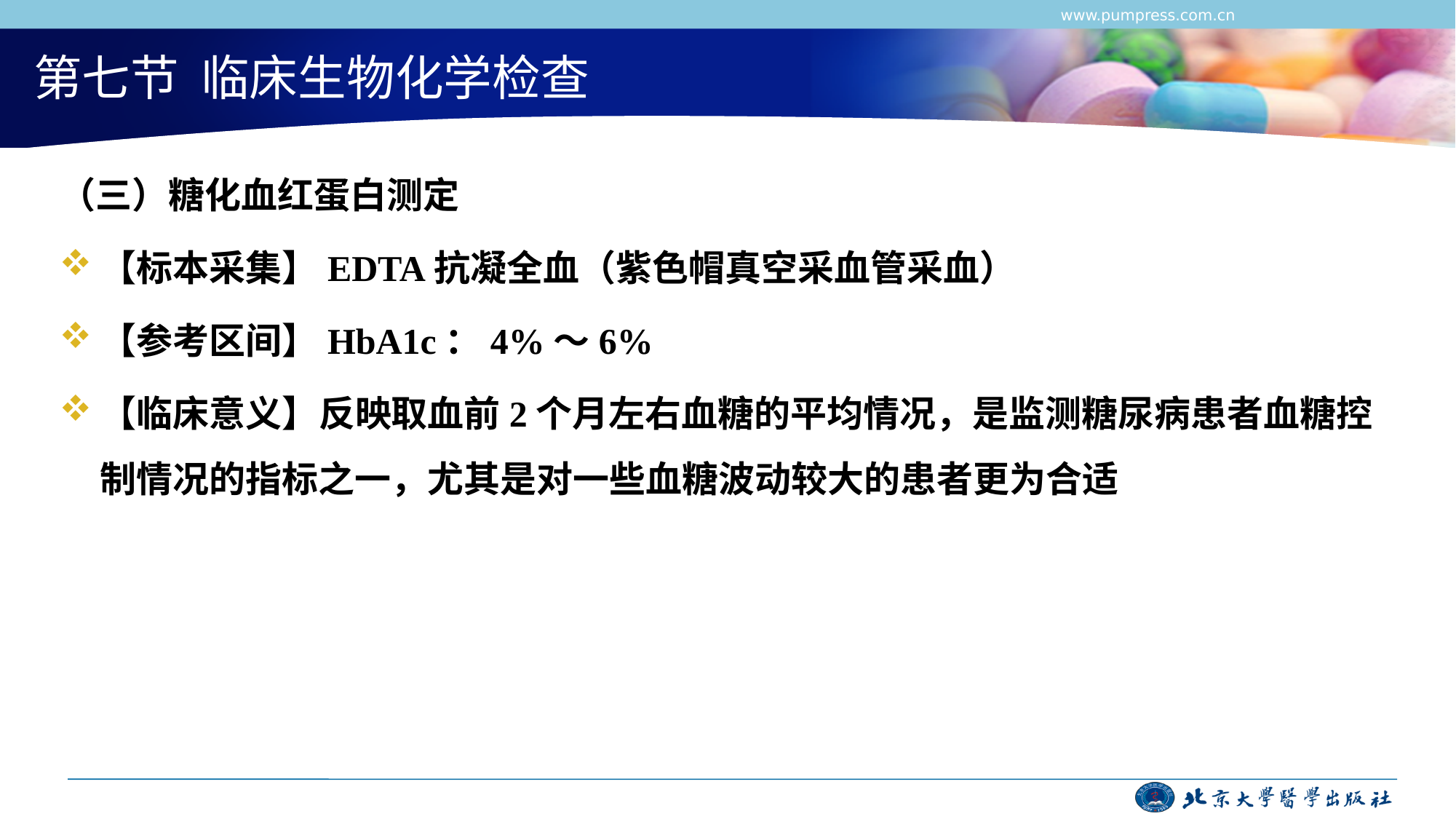

第七节  临床生物化学检查
（三）糖化血红蛋白测定
【标本采集】EDTA抗凝全血（紫色帽真空采血管采血）
【参考区间】HbA1c：4%～6%
【临床意义】反映取血前2个月左右血糖的平均情况，是监测糖尿病患者血糖控制情况的指标之一，尤其是对一些血糖波动较大的患者更为合适
www.pumpress.com.cn